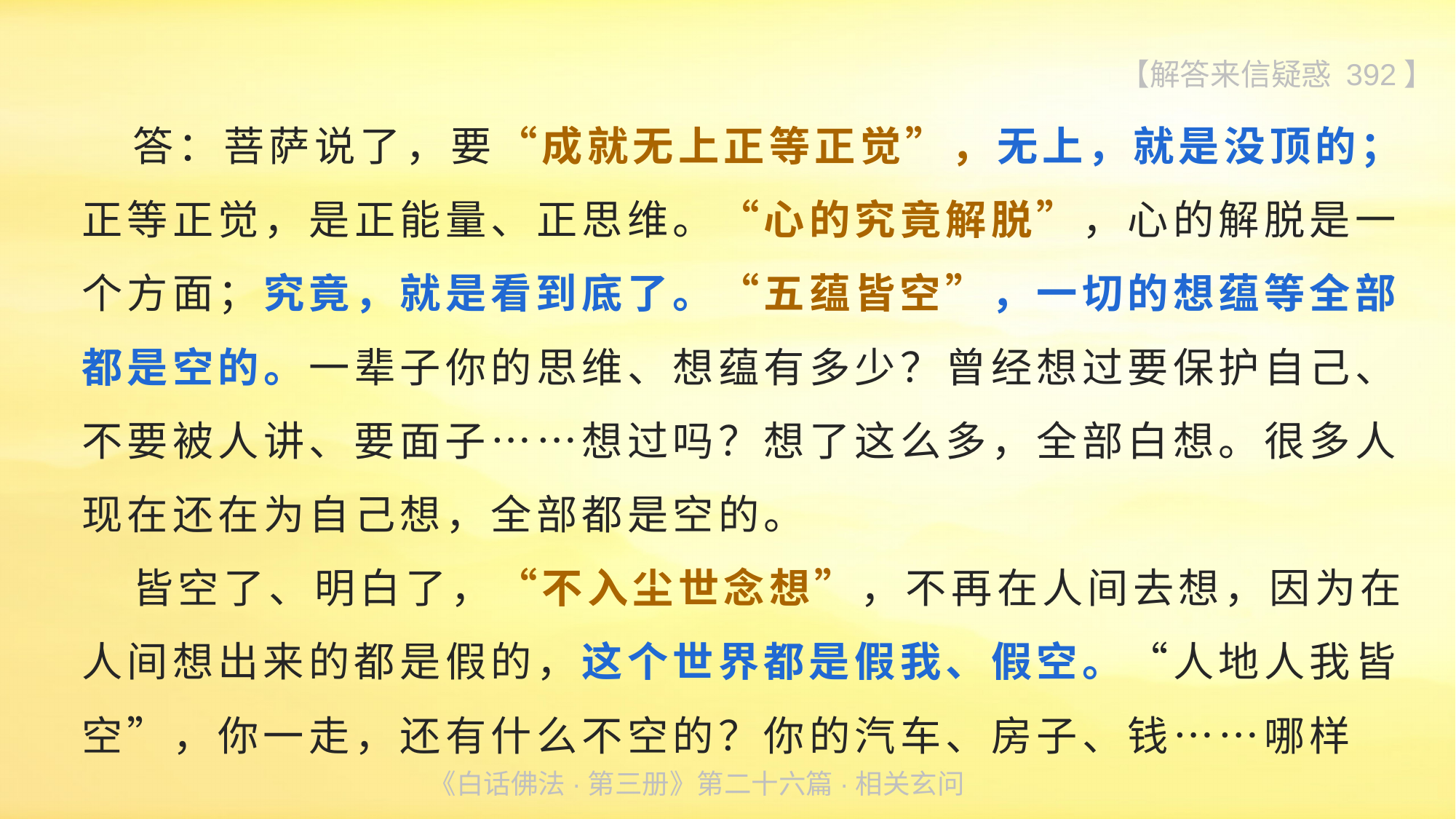

【解答来信疑惑 392】
   答：菩萨说了，要“成就无上正等正觉”，无上，就是没顶的；正等正觉，是正能量、正思维。“心的究竟解脱”，心的解脱是一个方面；究竟，就是看到底了。“五蕴皆空”，一切的想蕴等全部都是空的。一辈子你的思维、想蕴有多少？曾经想过要保护自己、不要被人讲、要面子……想过吗？想了这么多，全部白想。很多人现在还在为自己想，全部都是空的。
   皆空了、明白了，“不入尘世念想”，不再在人间去想，因为在人间想出来的都是假的，这个世界都是假我、假空。“人地人我皆空”，你一走，还有什么不空的？你的汽车、房子、钱……哪样
《白话佛法·第三册》第二十六篇·相关玄问